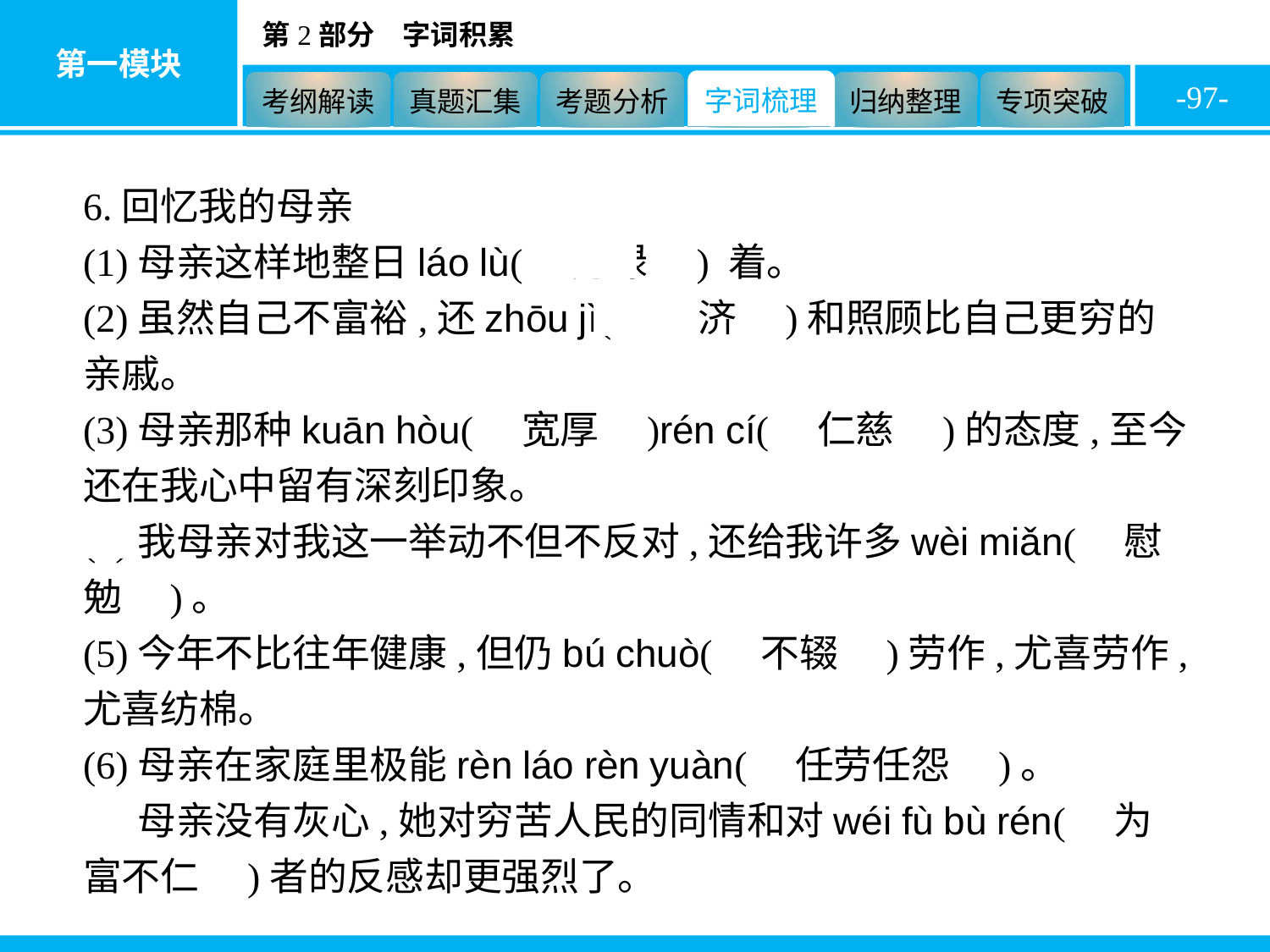

-97-
6.回忆我的母亲
(1)母亲这样地整日láo lù(　劳碌　) 着。
(2)虽然自己不富裕,还zhōu jì(　周济　)和照顾比自己更穷的亲戚。
(3)母亲那种kuān hòu(　宽厚　)rén cí(　仁慈　)的态度,至今还在我心中留有深刻印象。
(4)我母亲对我这一举动不但不反对,还给我许多wèi miǎn(　慰勉　)。
(5)今年不比往年健康,但仍bú chuò(　不辍　)劳作,尤喜劳作,尤喜纺棉。
(6)母亲在家庭里极能rèn láo rèn yuàn(　任劳任怨　)。
(7)母亲没有灰心,她对穷苦人民的同情和对wéi fù bù rén(　为富不仁　)者的反感却更强烈了。